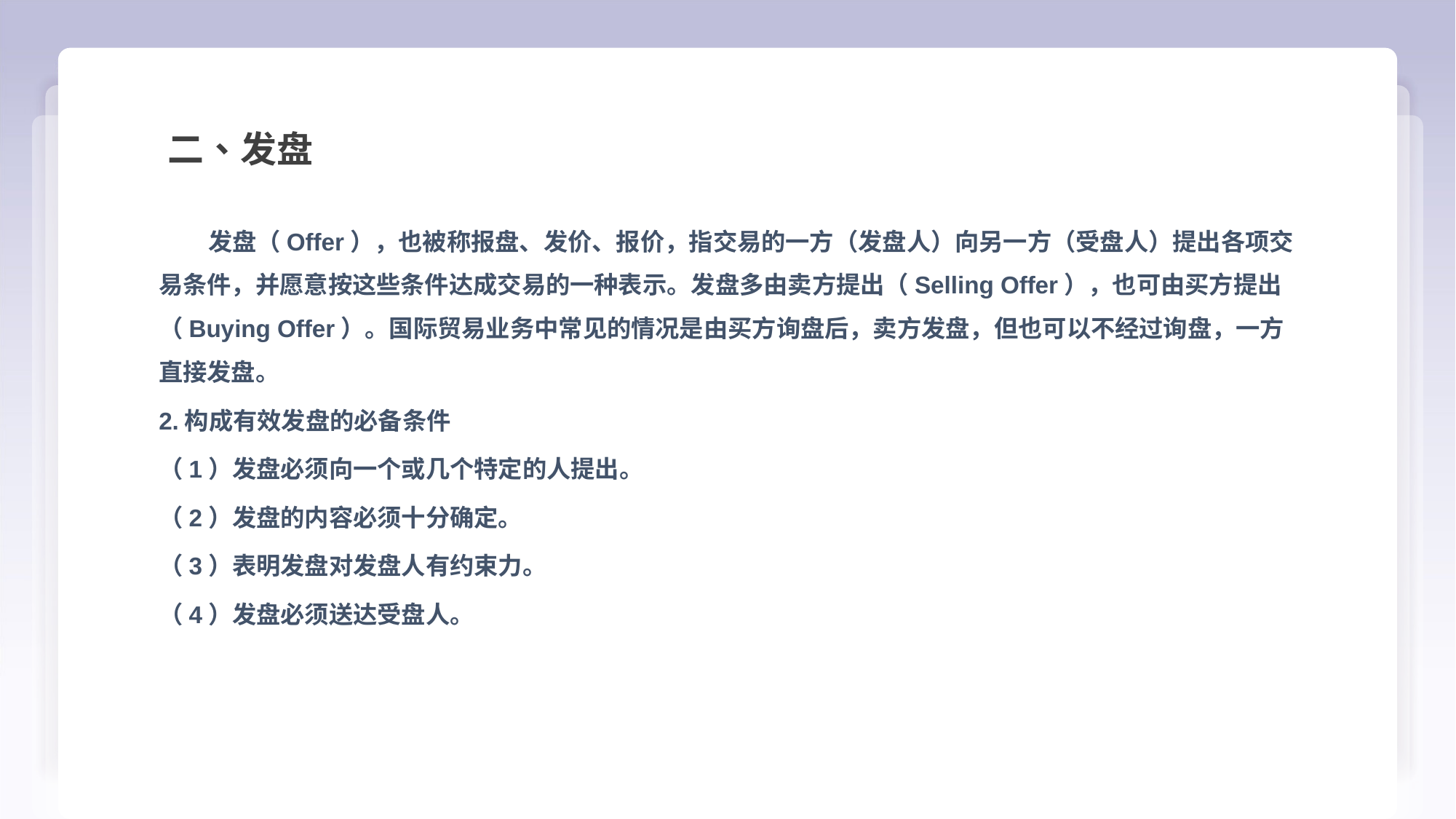

二、发盘
        发盘（Offer），也被称报盘、发价、报价，指交易的一方（发盘人）向另一方（受盘人）提出各项交易条件，并愿意按这些条件达成交易的一种表示。发盘多由卖方提出（Selling Offer），也可由买方提出（Buying Offer）。国际贸易业务中常见的情况是由买方询盘后，卖方发盘，但也可以不经过询盘，一方直接发盘。
2.构成有效发盘的必备条件
（1）发盘必须向一个或几个特定的人提出。
（2）发盘的内容必须十分确定。
（3）表明发盘对发盘人有约束力。
（4）发盘必须送达受盘人。